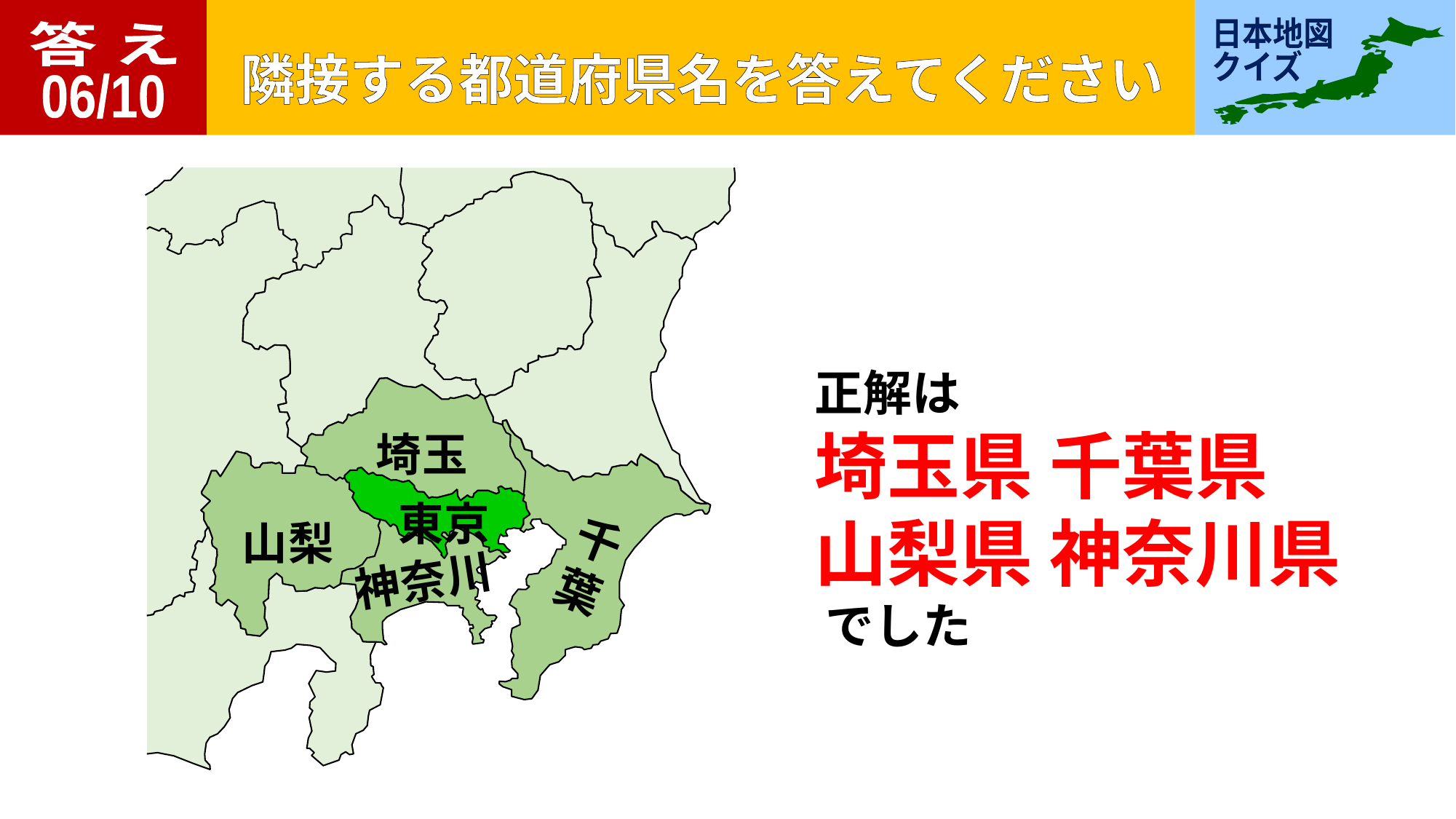

答 え
06/10

埼玉
東京
千
葉
山梨
神奈川
正解は
埼玉県 千葉県
山梨県 神奈川県
 でした